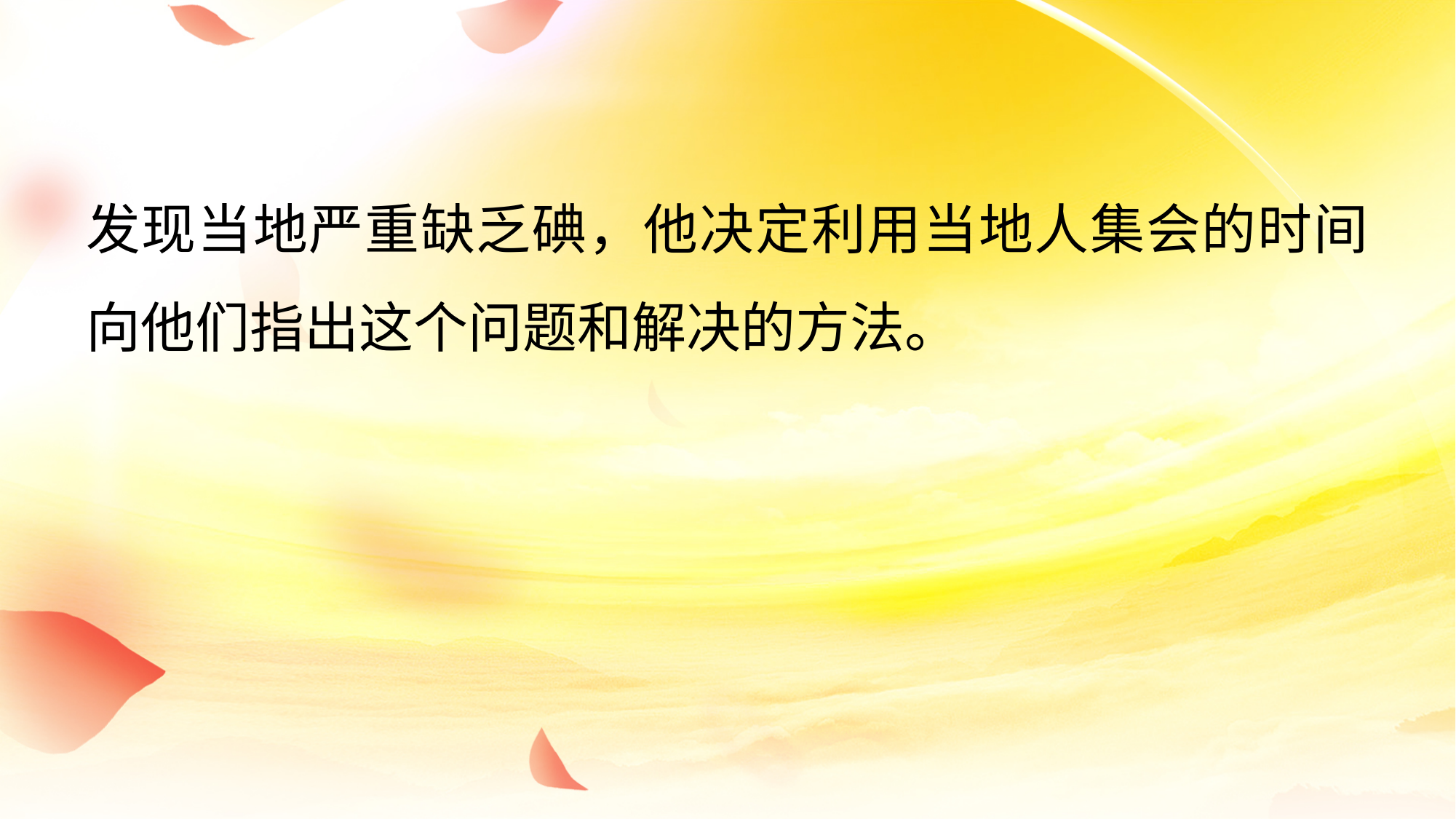

发现当地严重缺乏碘，他决定利用当地人集会的时间向他们指出这个问题和解决的方法。